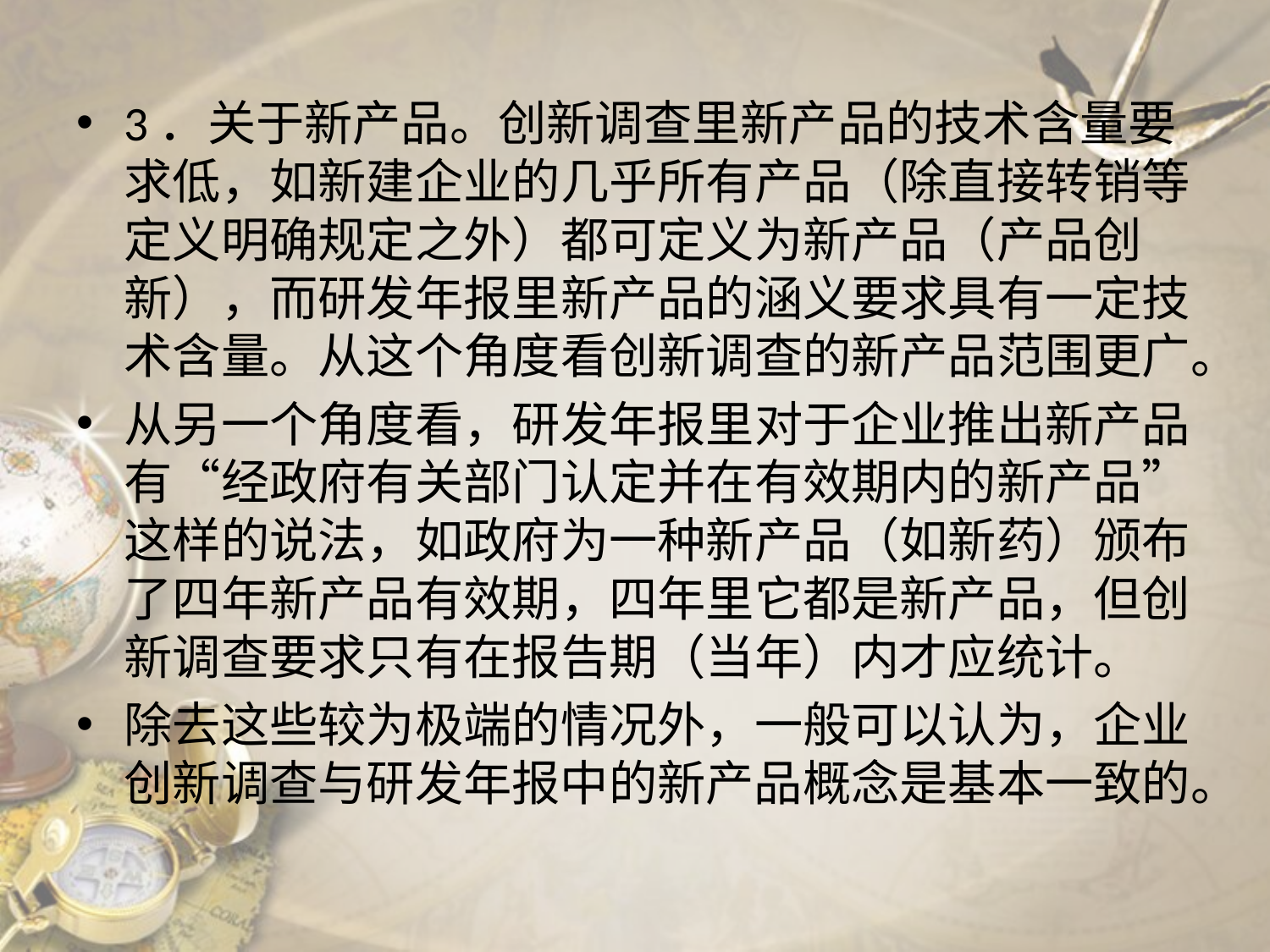

3．关于新产品。创新调查里新产品的技术含量要求低，如新建企业的几乎所有产品（除直接转销等定义明确规定之外）都可定义为新产品（产品创新），而研发年报里新产品的涵义要求具有一定技术含量。从这个角度看创新调查的新产品范围更广。
从另一个角度看，研发年报里对于企业推出新产品有“经政府有关部门认定并在有效期内的新产品”这样的说法，如政府为一种新产品（如新药）颁布了四年新产品有效期，四年里它都是新产品，但创新调查要求只有在报告期（当年）内才应统计。
除去这些较为极端的情况外，一般可以认为，企业创新调查与研发年报中的新产品概念是基本一致的。